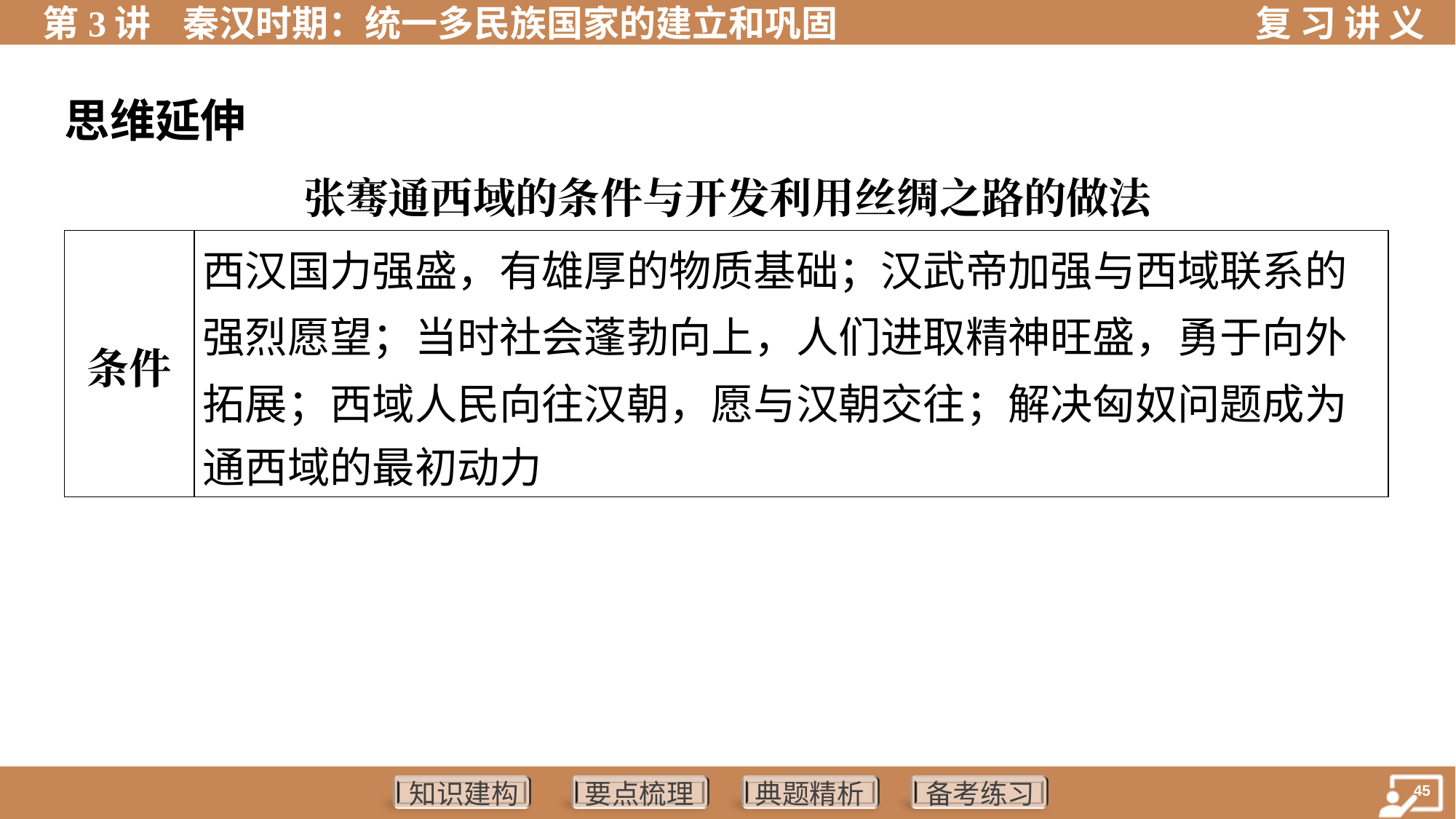

思维延伸
张骞通西域的条件与开发利用丝绸之路的做法
| 条件 | 西汉国力强盛，有雄厚的物质基础；汉武帝加强与西域联系的 强烈愿望；当时社会蓬勃向上，人们进取精神旺盛，勇于向外 拓展；西域人民向往汉朝，愿与汉朝交往；解决匈奴问题成为 通西域的最初动力 |
| --- | --- |